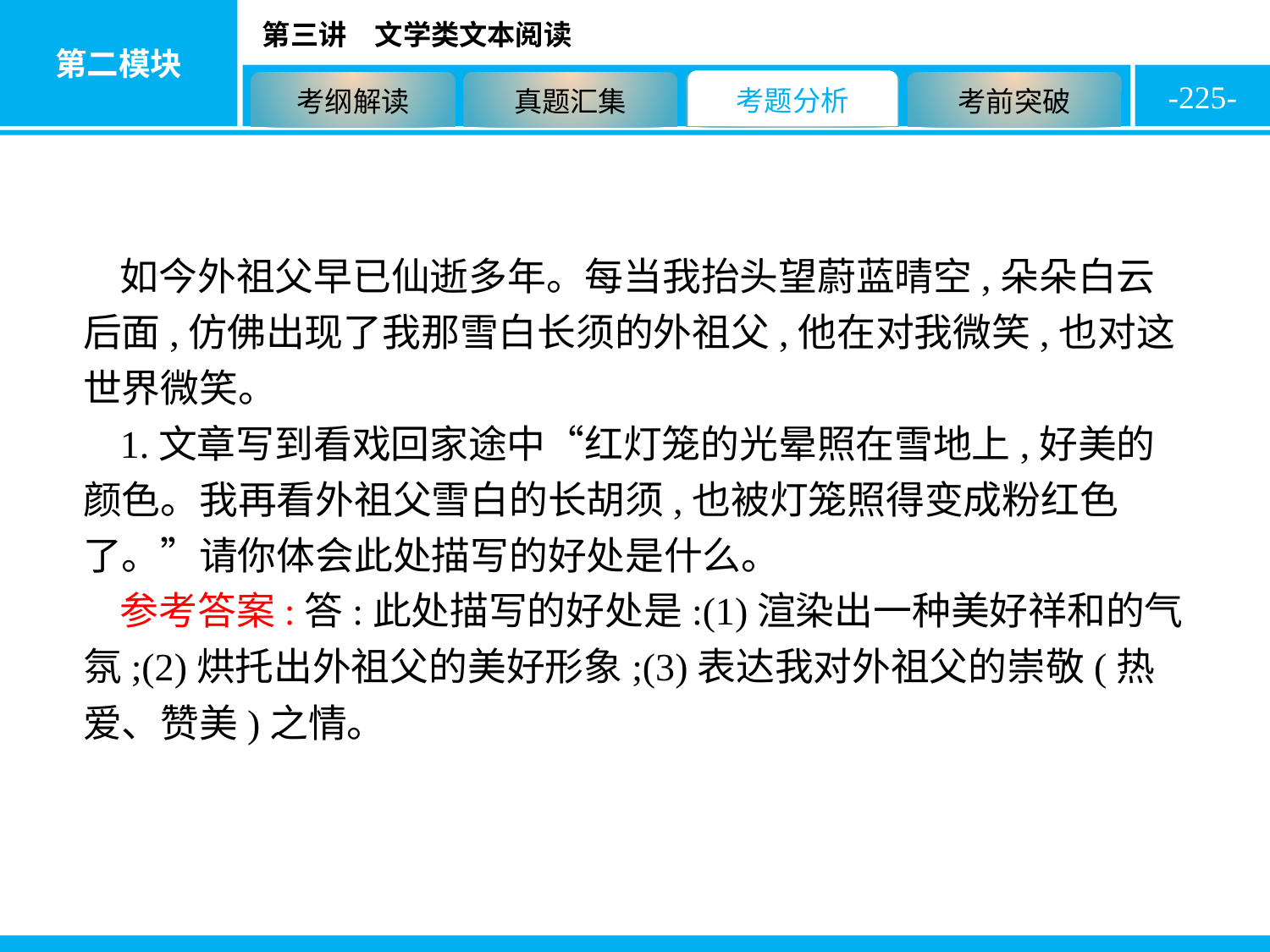

-225-
如今外祖父早已仙逝多年。每当我抬头望蔚蓝晴空,朵朵白云后面,仿佛出现了我那雪白长须的外祖父,他在对我微笑,也对这世界微笑。
1.文章写到看戏回家途中“红灯笼的光晕照在雪地上,好美的颜色。我再看外祖父雪白的长胡须,也被灯笼照得变成粉红色了。”请你体会此处描写的好处是什么。
参考答案:答:此处描写的好处是:(1)渲染出一种美好祥和的气氛;(2)烘托出外祖父的美好形象;(3)表达我对外祖父的崇敬(热爱、赞美)之情。